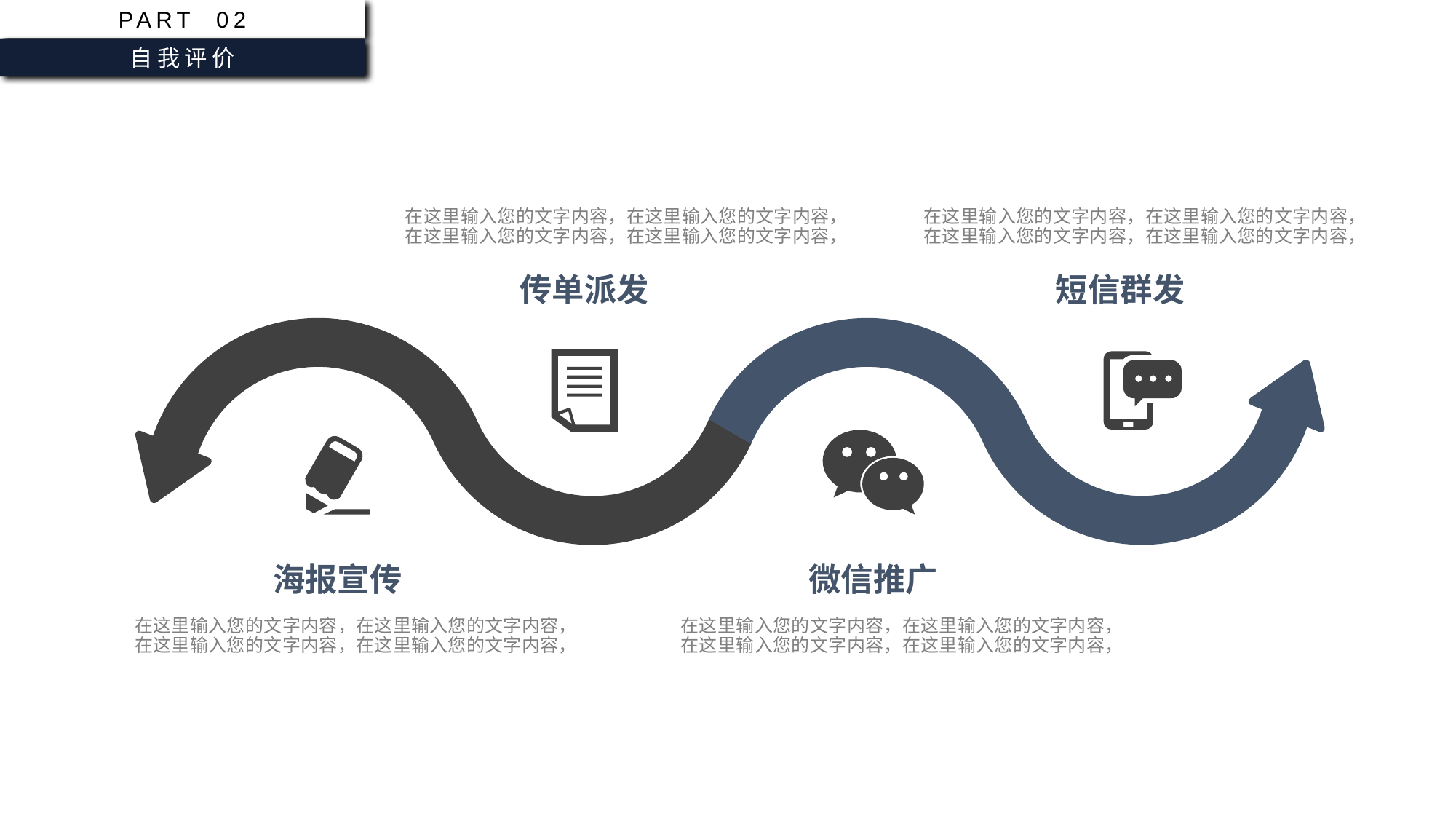

PART  02
自我评价
在这里输入您的文字内容，在这里输入您的文字内容，在这里输入您的文字内容，在这里输入您的文字内容，
在这里输入您的文字内容，在这里输入您的文字内容，在这里输入您的文字内容，在这里输入您的文字内容，
传单派发
短信群发

海报宣传
微信推广
在这里输入您的文字内容，在这里输入您的文字内容，在这里输入您的文字内容，在这里输入您的文字内容，
在这里输入您的文字内容，在这里输入您的文字内容，在这里输入您的文字内容，在这里输入您的文字内容，